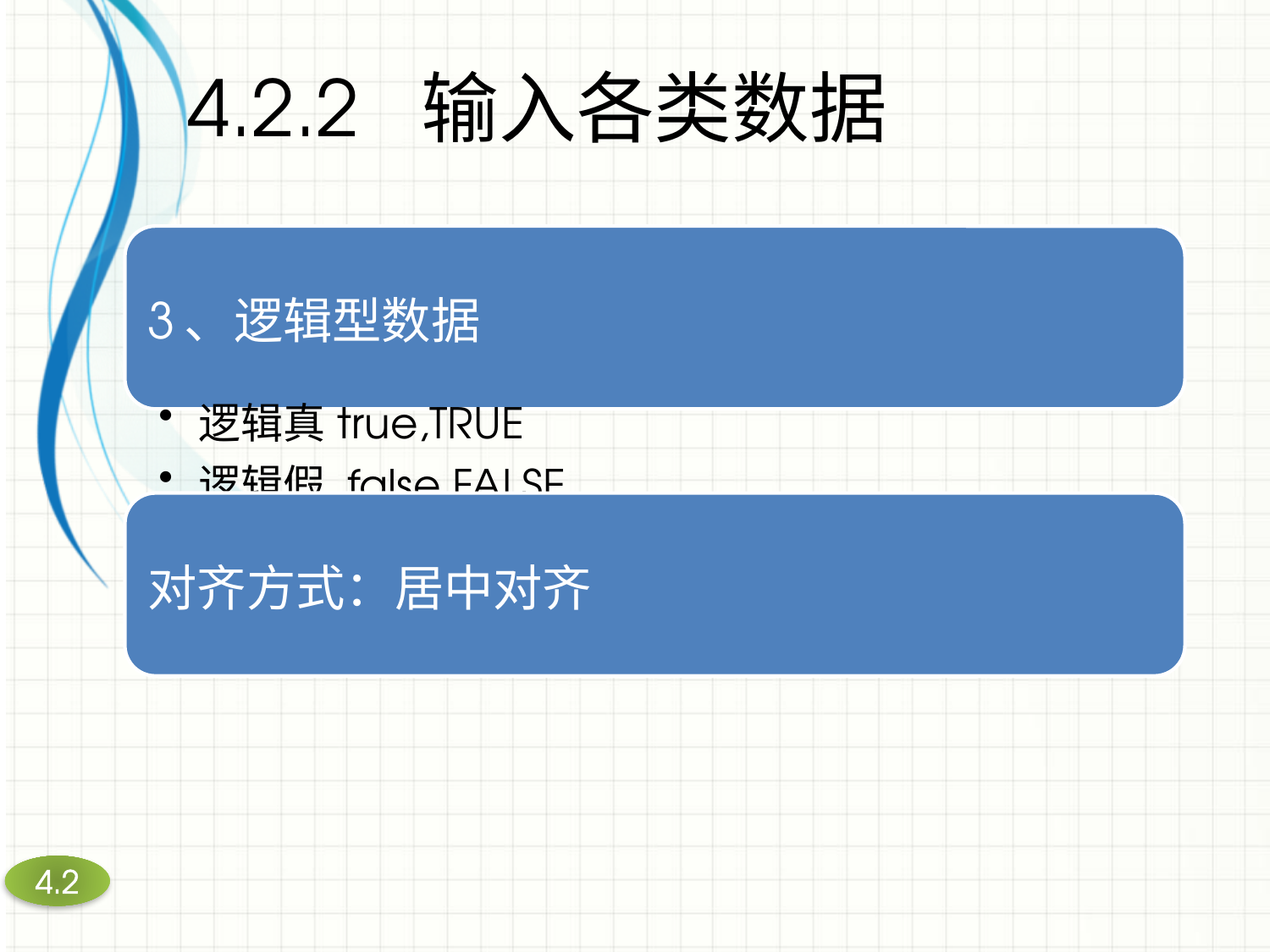

# 4.2.2  输入各类数据
3、逻辑型数据
逻辑真true,TRUE
对齐方式：居中对齐
逻辑假 false,FALSE